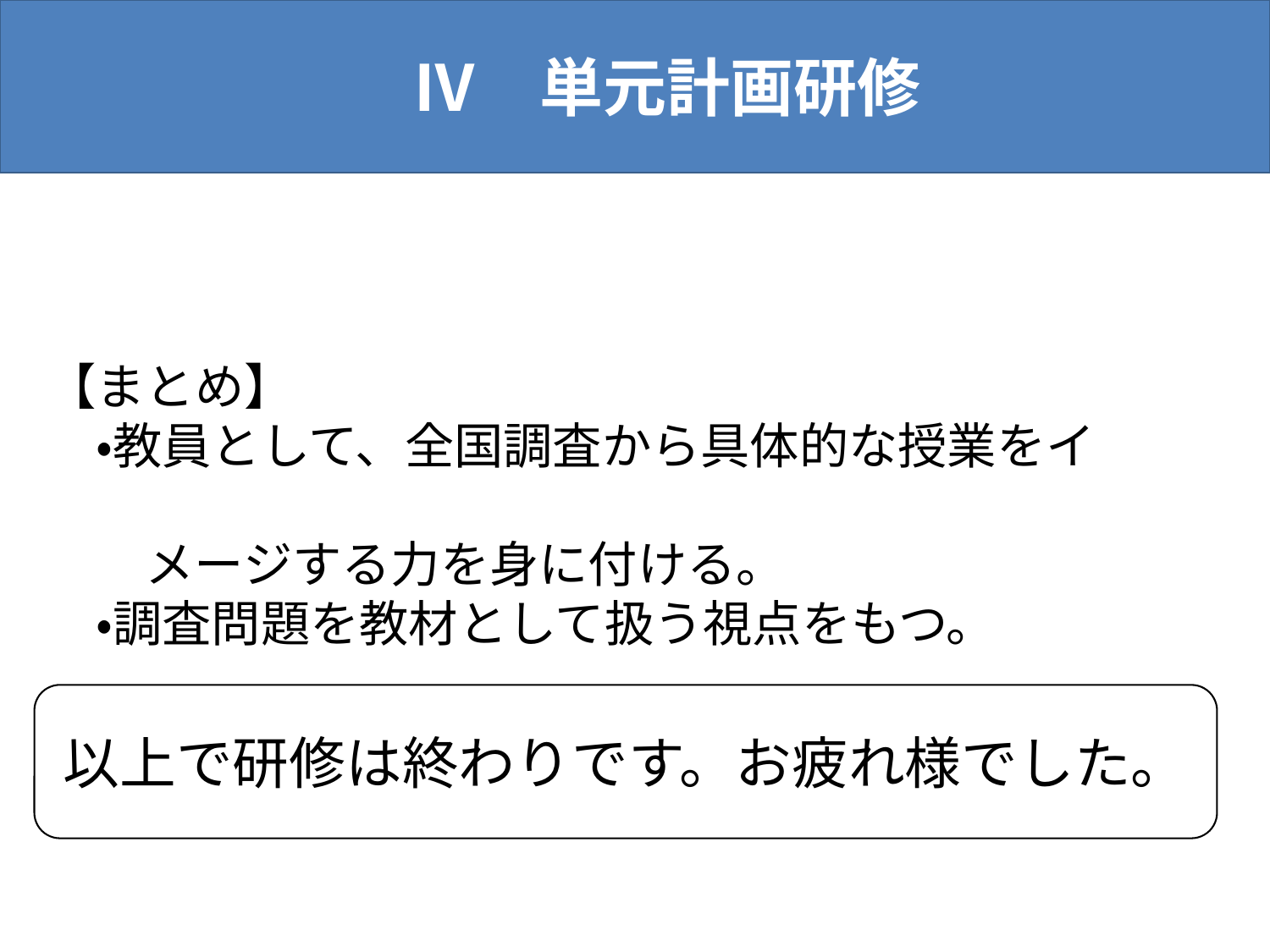

Ⅳ　単元計画研修
【まとめ】
　・教員として、全国調査から具体的な授業をイ
　　メージする力を身に付ける。
　・調査問題を教材として扱う視点をもつ。
以上で研修は終わりです。お疲れ様でした。